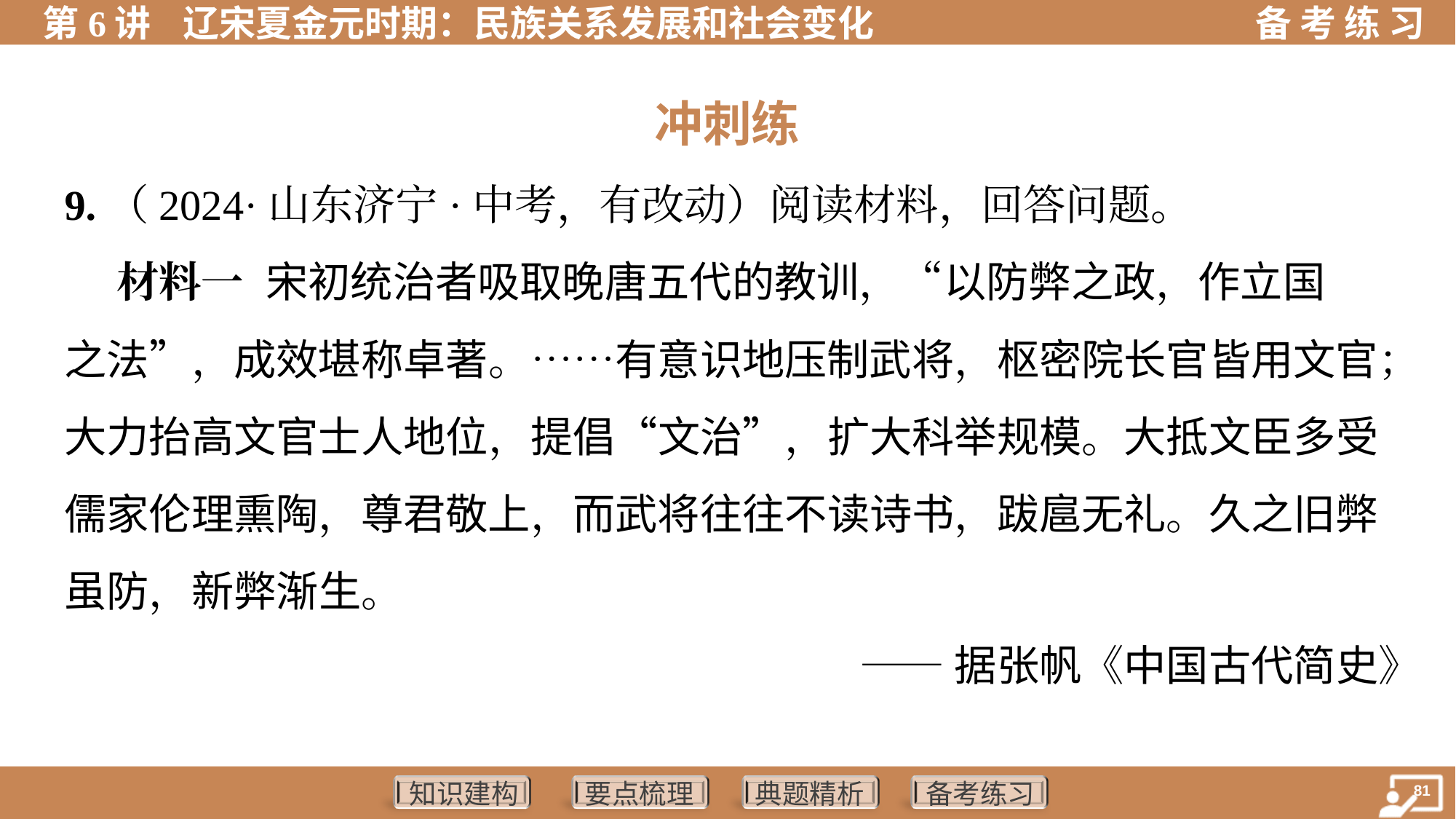

冲刺练
9.（2024·山东济宁·中考，有改动）阅读材料，回答问题。
    材料一  宋初统治者吸取晚唐五代的教训，“以防弊之政，作立国
之法”，成效堪称卓著。……有意识地压制武将，枢密院长官皆用文官；
大力抬高文官士人地位，提倡“文治”，扩大科举规模。大抵文臣多受
儒家伦理熏陶，尊君敬上，而武将往往不读诗书，跋扈无礼。久之旧弊
虽防，新弊渐生。
——据张帆《中国古代简史》